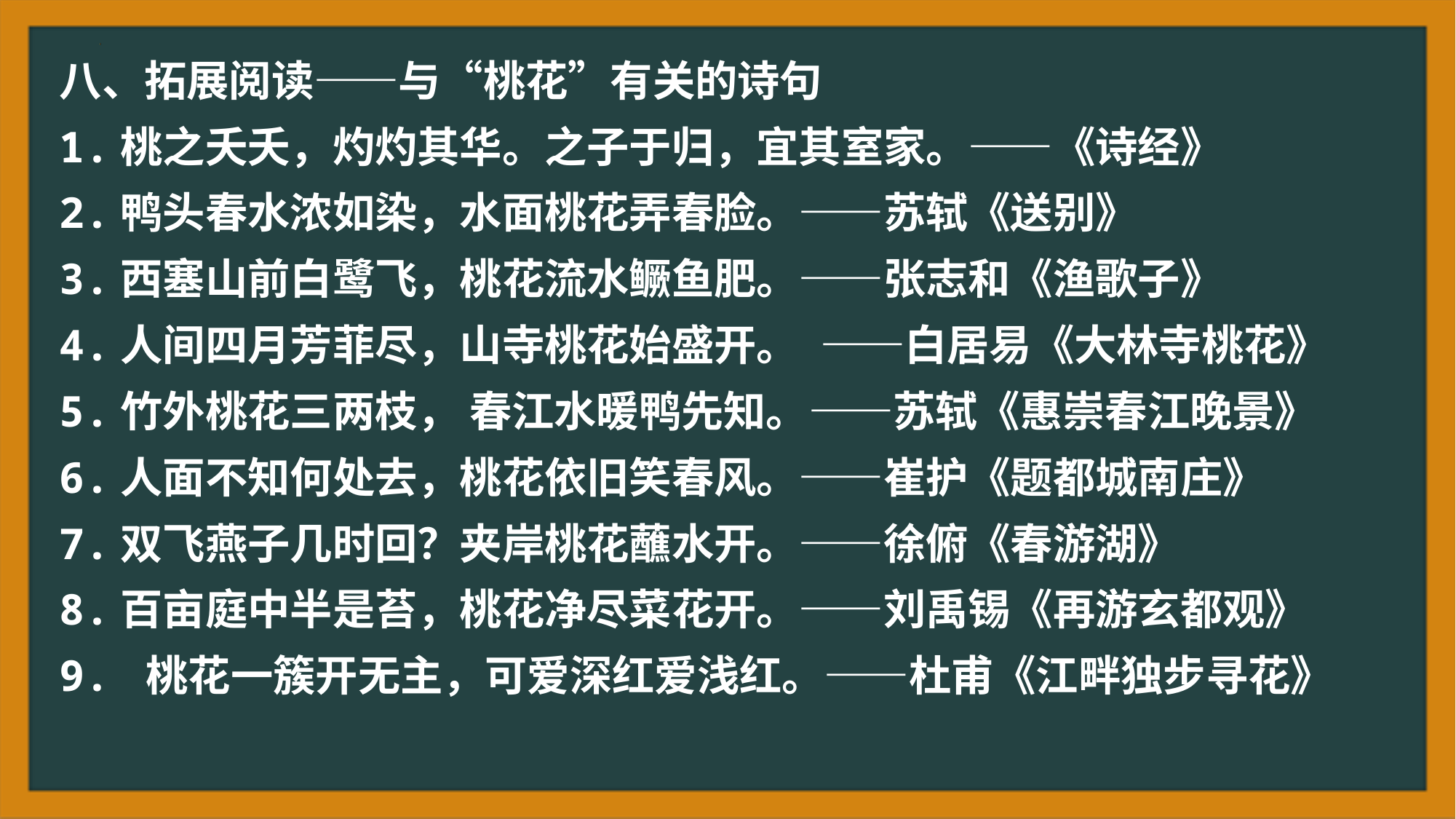

八、拓展阅读——与“桃花”有关的诗句
1.桃之夭夭，灼灼其华。之子于归，宜其室家。——《诗经》
2.鸭头春水浓如染，水面桃花弄春脸。——苏轼《送别》
3.西塞山前白鹭飞，桃花流水鳜鱼肥。——张志和《渔歌子》
4.人间四月芳菲尽，山寺桃花始盛开。 ——白居易《大林寺桃花》
5.竹外桃花三两枝， 春江水暖鸭先知。——苏轼《惠崇春江晚景》
6.人面不知何处去，桃花依旧笑春风。——崔护《题都城南庄》
7.双飞燕子几时回？夹岸桃花蘸水开。——徐俯《春游湖》
8.百亩庭中半是苔，桃花净尽菜花开。——刘禹锡《再游玄都观》
9. 桃花一簇开无主，可爱深红爱浅红。——杜甫《江畔独步寻花》